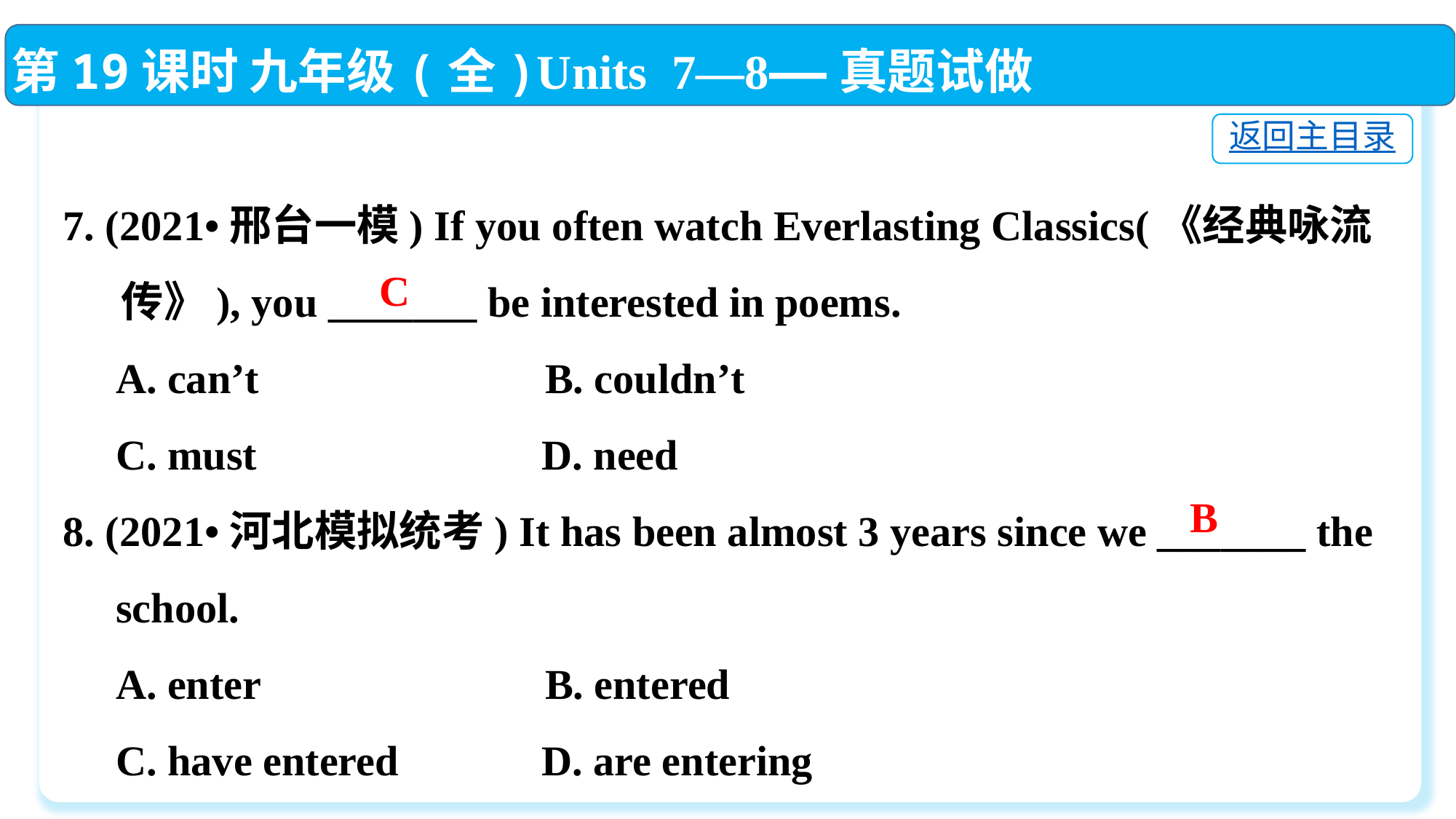

第19课时 九年级(全)Units  7—8——真题试做

返回主目录
7. (2021•邢台一模) If you often watch Everlasting Classics(《经典咏流
     传》), you _______ be interested in poems.
     A. can’t	                         B. couldn’t
     C. must                    	    D. need
8. (2021•河北模拟统考) It has been almost 3 years since we _______ the
     school.
     A. enter	                         B. entered
     C. have entered	    D. are entering
C
B